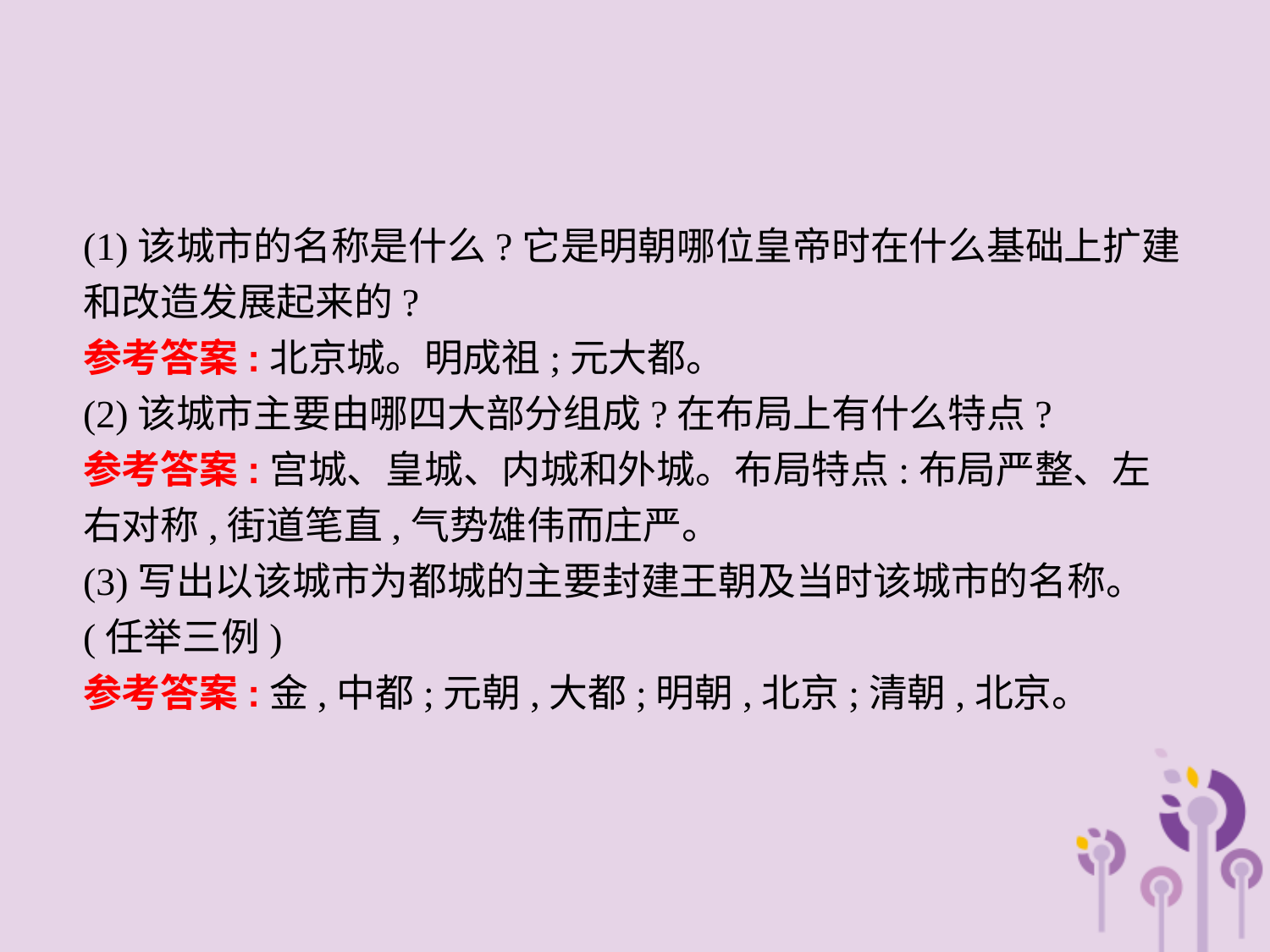

(1)该城市的名称是什么?它是明朝哪位皇帝时在什么基础上扩建和改造发展起来的?
参考答案:北京城。明成祖;元大都。
(2)该城市主要由哪四大部分组成?在布局上有什么特点?
参考答案:宫城、皇城、内城和外城。布局特点:布局严整、左右对称,街道笔直,气势雄伟而庄严。
(3)写出以该城市为都城的主要封建王朝及当时该城市的名称。(任举三例)
参考答案:金,中都;元朝,大都;明朝,北京;清朝,北京。